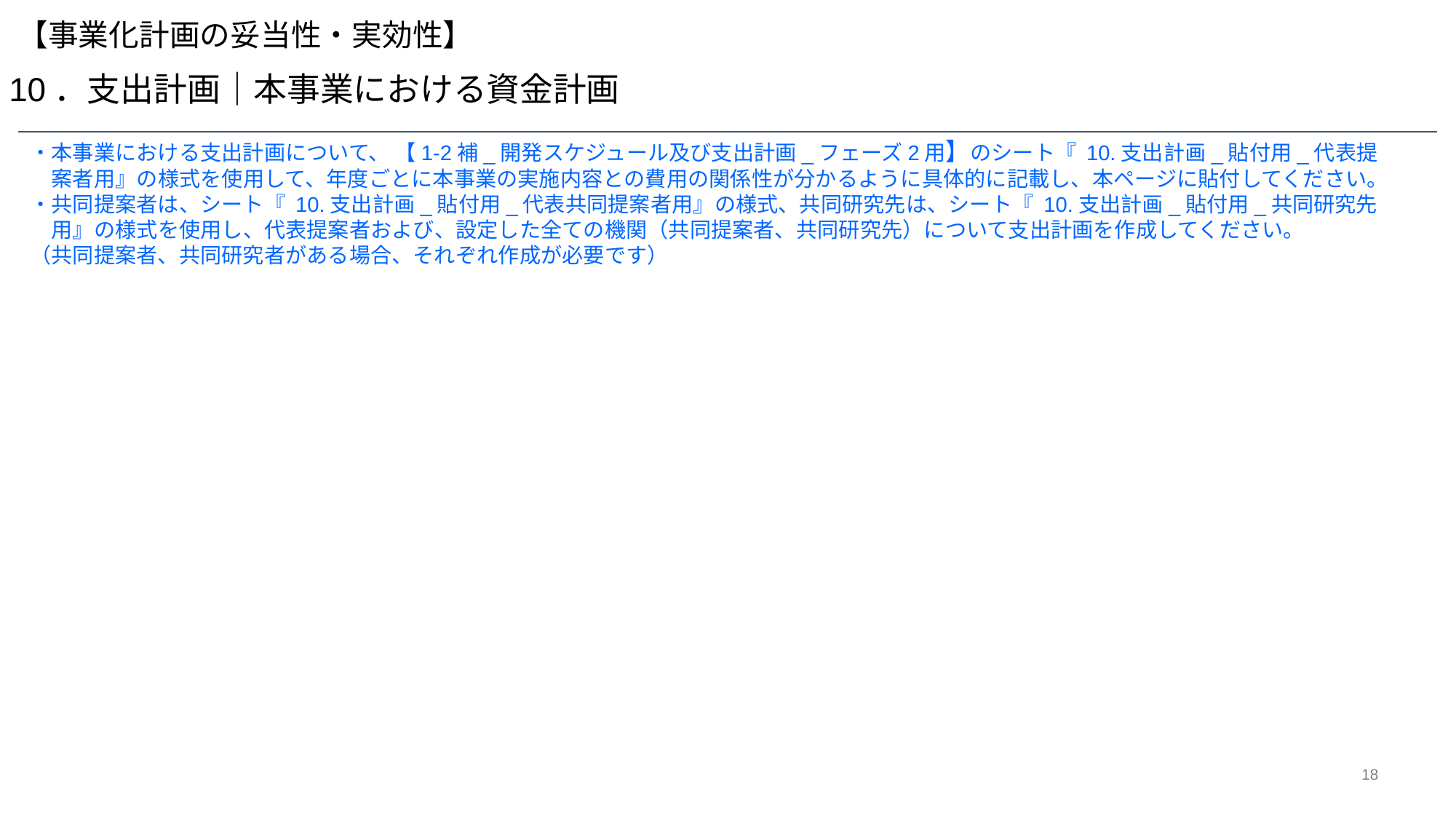

【事業化計画の妥当性・実効性】
10．支出計画｜本事業における資金計画
・本事業における支出計画について、 【1-2補_開発スケジュール及び支出計画_フェーズ2用】のシート『 10.支出計画_貼付用_代表提案者用』の様式を使用して、年度ごとに本事業の実施内容との費用の関係性が分かるように具体的に記載し、本ページに貼付してください。
・共同提案者は、シート『 10.支出計画_貼付用_代表共同提案者用』の様式、共同研究先は、シート『 10.支出計画_貼付用_共同研究先用』の様式を使用し、代表提案者および、設定した全ての機関（共同提案者、共同研究先）について支出計画を作成してください。
（共同提案者、共同研究者がある場合、それぞれ作成が必要です）